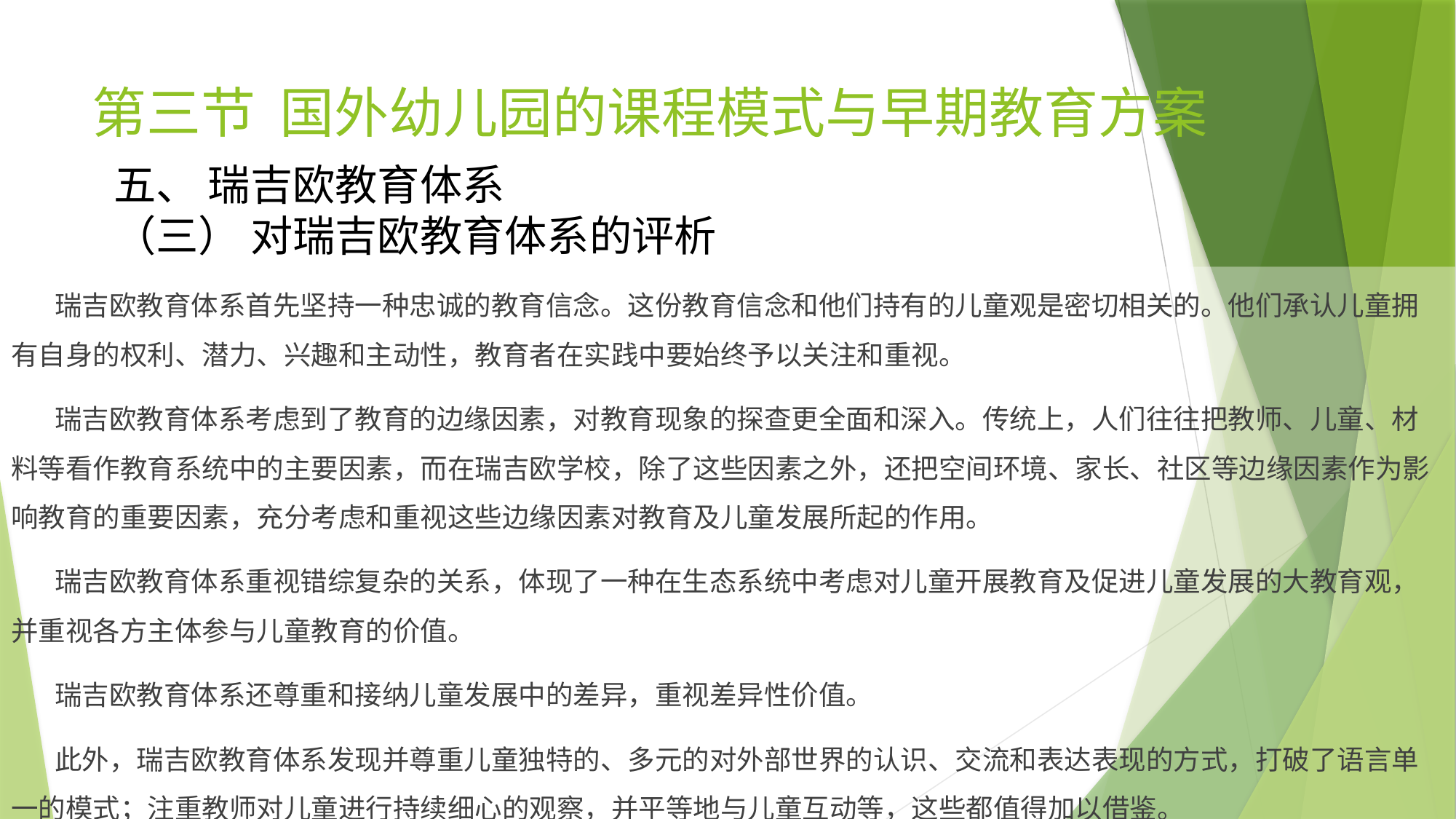

# 第三节  国外幼儿园的课程模式与早期教育方案
五、 瑞吉欧教育体系
（三） 对瑞吉欧教育体系的评析
      瑞吉欧教育体系首先坚持一种忠诚的教育信念。这份教育信念和他们持有的儿童观是密切相关的。他们承认儿童拥有自身的权利、潜力、兴趣和主动性，教育者在实践中要始终予以关注和重视。
      瑞吉欧教育体系考虑到了教育的边缘因素，对教育现象的探查更全面和深入。传统上，人们往往把教师、儿童、材料等看作教育系统中的主要因素，而在瑞吉欧学校，除了这些因素之外，还把空间环境、家长、社区等边缘因素作为影响教育的重要因素，充分考虑和重视这些边缘因素对教育及儿童发展所起的作用。
      瑞吉欧教育体系重视错综复杂的关系，体现了一种在生态系统中考虑对儿童开展教育及促进儿童发展的大教育观，并重视各方主体参与儿童教育的价值。
      瑞吉欧教育体系还尊重和接纳儿童发展中的差异，重视差异性价值。
      此外，瑞吉欧教育体系发现并尊重儿童独特的、多元的对外部世界的认识、交流和表达表现的方式，打破了语言单一的模式；注重教师对儿童进行持续细心的观察，并平等地与儿童互动等，这些都值得加以借鉴。